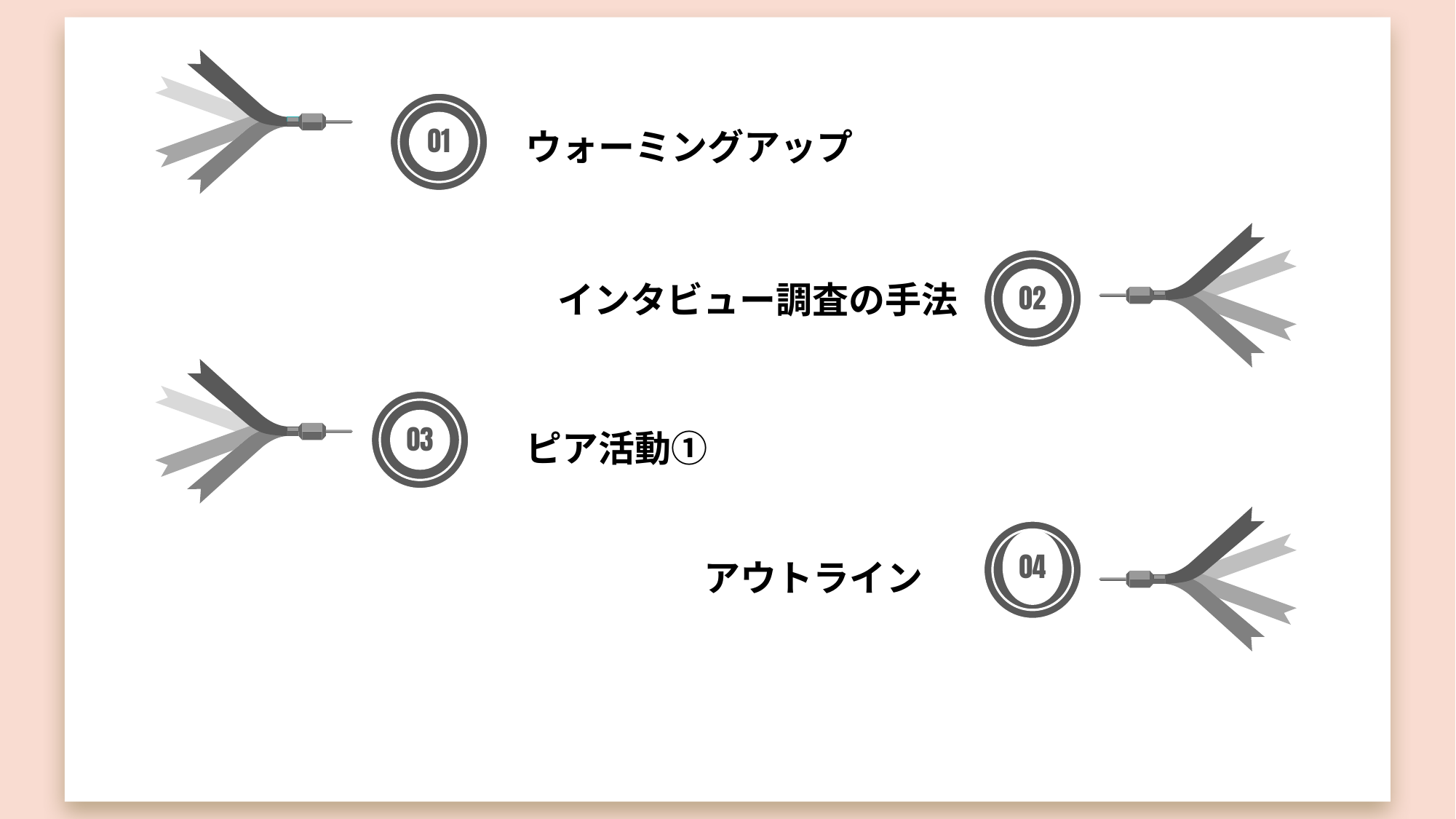

01
ウォーミングアップ

インタビュー調査の手法
02

03
ピア活動①

04
アウトライン